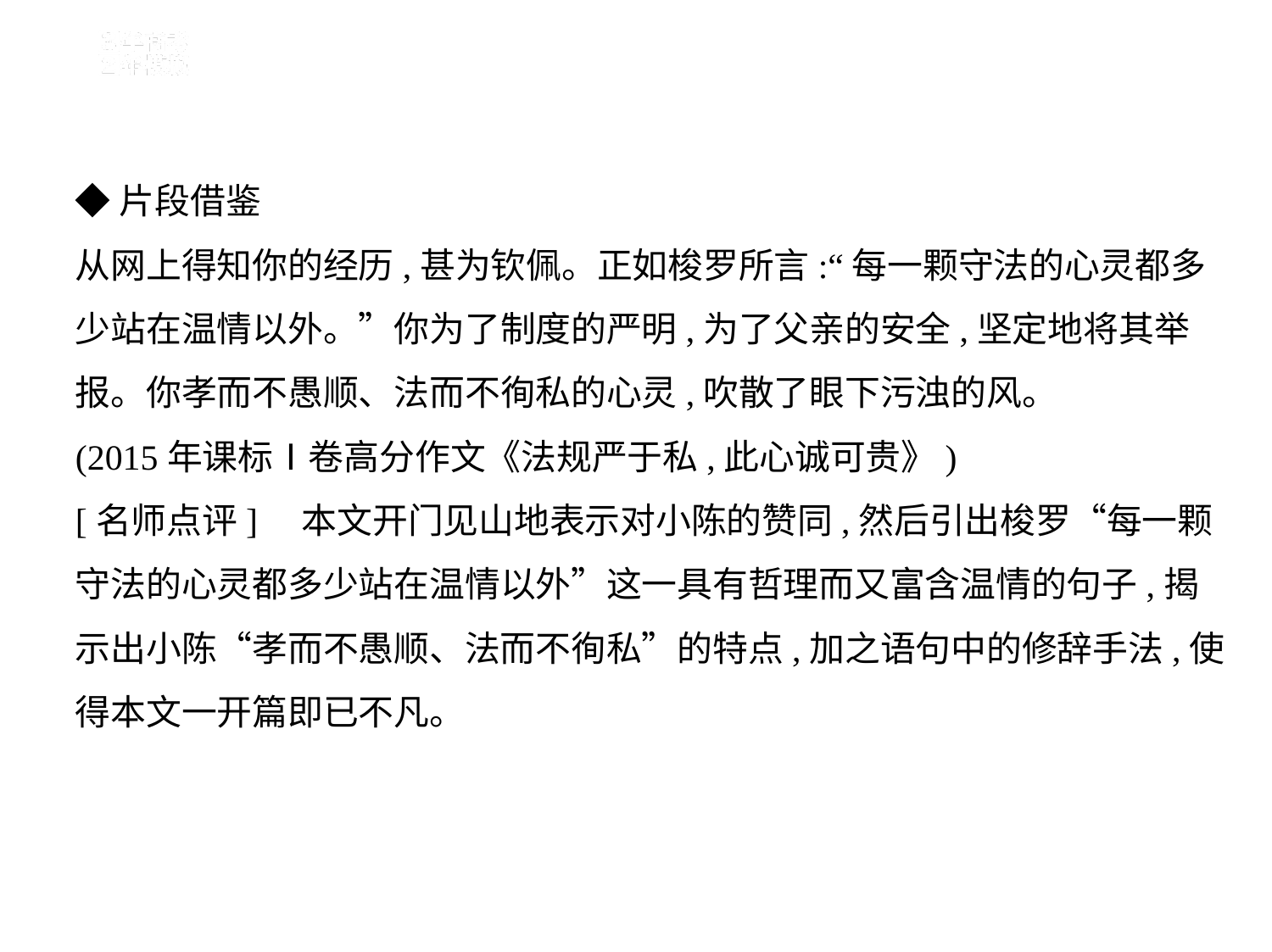

◆片段借鉴
从网上得知你的经历,甚为钦佩。正如梭罗所言:“每一颗守法的心灵都多
少站在温情以外。”你为了制度的严明,为了父亲的安全,坚定地将其举
报。你孝而不愚顺、法而不徇私的心灵,吹散了眼下污浊的风。
(2015年课标Ⅰ卷高分作文《法规严于私,此心诚可贵》)
[名师点评]　本文开门见山地表示对小陈的赞同,然后引出梭罗“每一颗
守法的心灵都多少站在温情以外”这一具有哲理而又富含温情的句子,揭
示出小陈“孝而不愚顺、法而不徇私”的特点,加之语句中的修辞手法,使
得本文一开篇即已不凡。